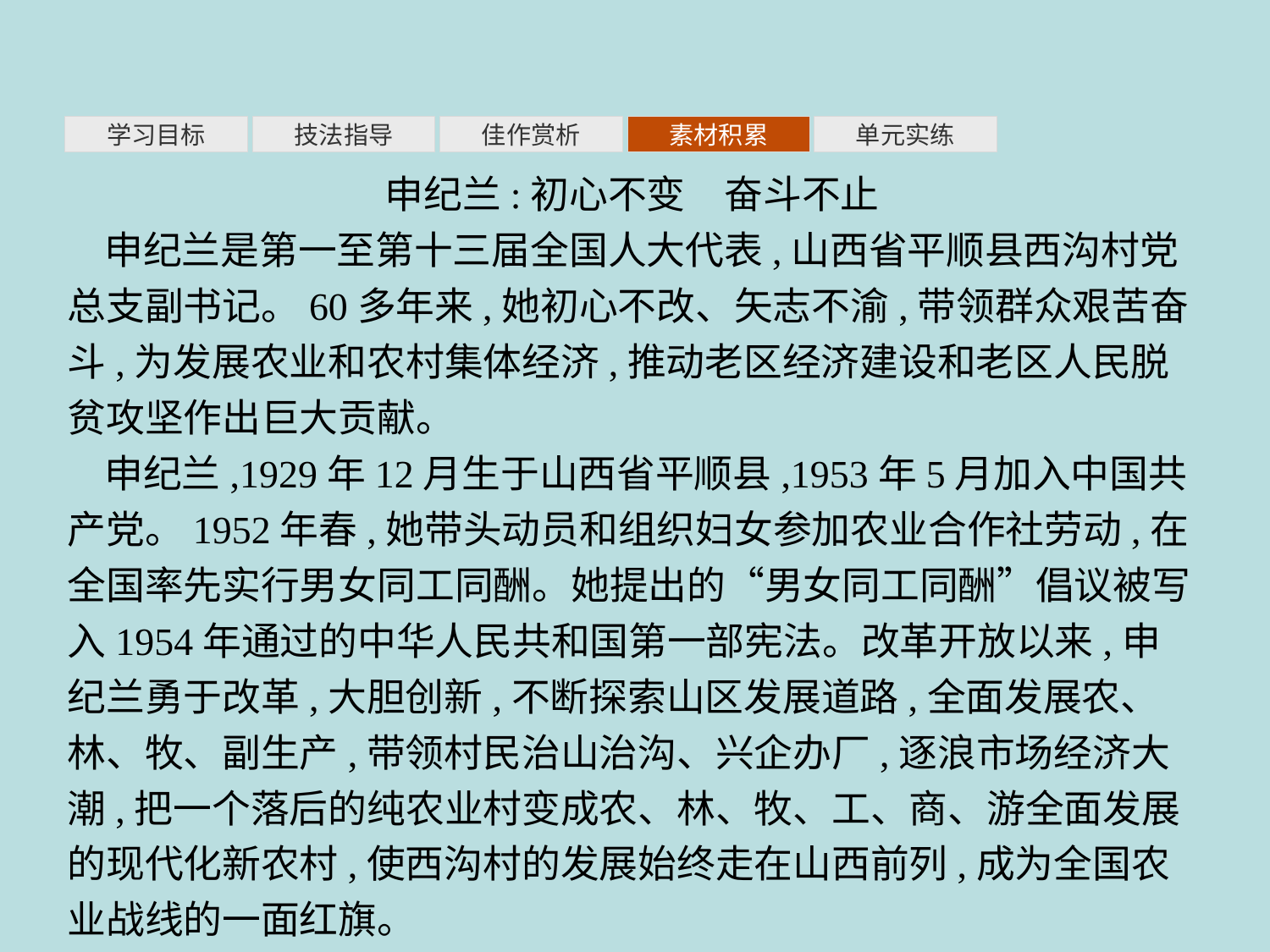

素材积累
学习目标
技法指导
佳作赏析
单元实练
申纪兰:初心不变　奋斗不止
申纪兰是第一至第十三届全国人大代表,山西省平顺县西沟村党总支副书记。60多年来,她初心不改、矢志不渝,带领群众艰苦奋斗,为发展农业和农村集体经济,推动老区经济建设和老区人民脱贫攻坚作出巨大贡献。
申纪兰,1929年12月生于山西省平顺县,1953年5月加入中国共产党。1952年春,她带头动员和组织妇女参加农业合作社劳动,在全国率先实行男女同工同酬。她提出的“男女同工同酬”倡议被写入1954年通过的中华人民共和国第一部宪法。改革开放以来,申纪兰勇于改革,大胆创新,不断探索山区发展道路,全面发展农、林、牧、副生产,带领村民治山治沟、兴企办厂,逐浪市场经济大潮,把一个落后的纯农业村变成农、林、牧、工、商、游全面发展的现代化新农村,使西沟村的发展始终走在山西前列,成为全国农业战线的一面红旗。